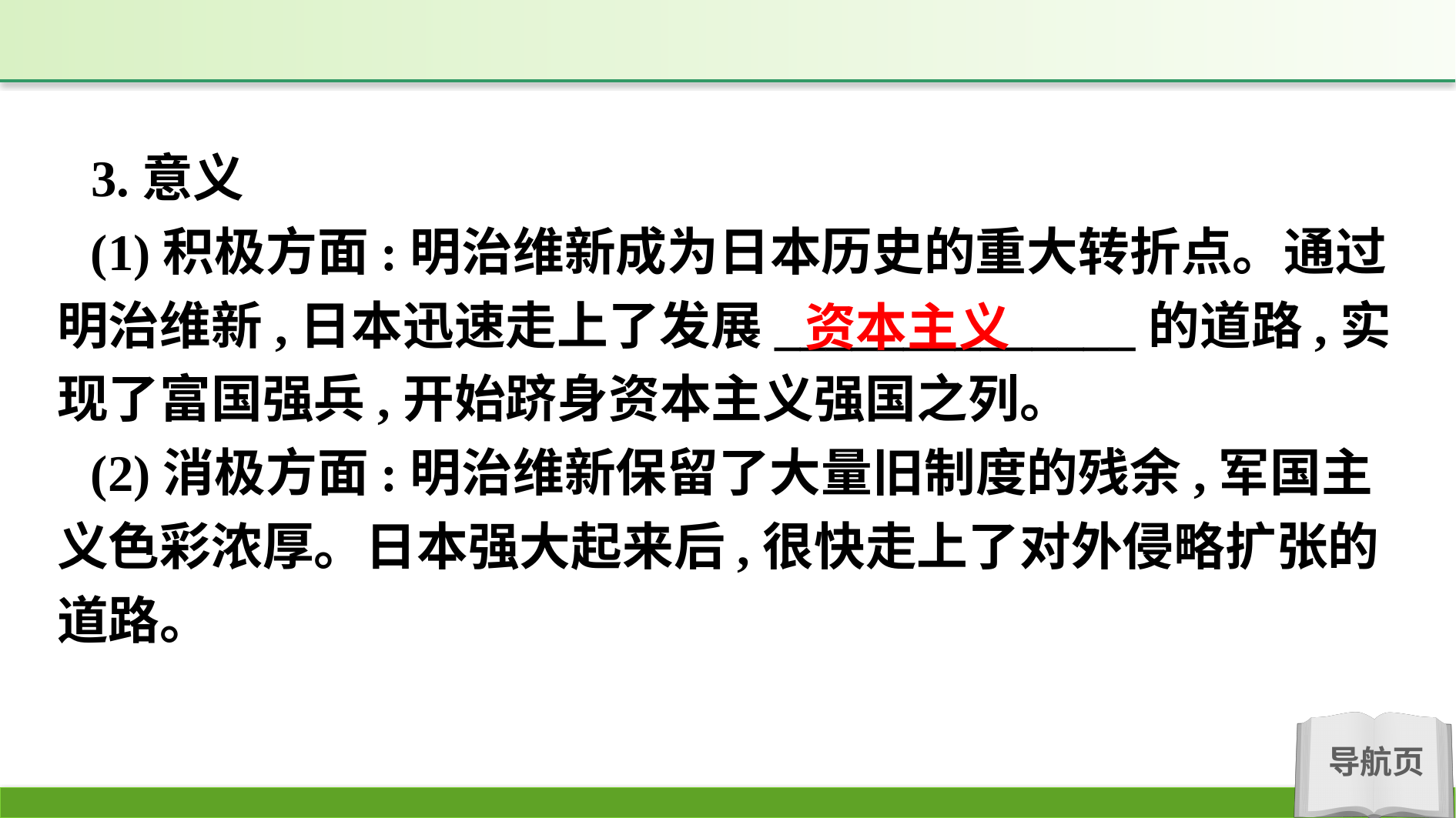

3.意义
(1)积极方面:明治维新成为日本历史的重大转折点。通过明治维新,日本迅速走上了发展______________的道路,实现了富国强兵,开始跻身资本主义强国之列。
(2)消极方面:明治维新保留了大量旧制度的残余,军国主义色彩浓厚。日本强大起来后,很快走上了对外侵略扩张的道路。
资本主义